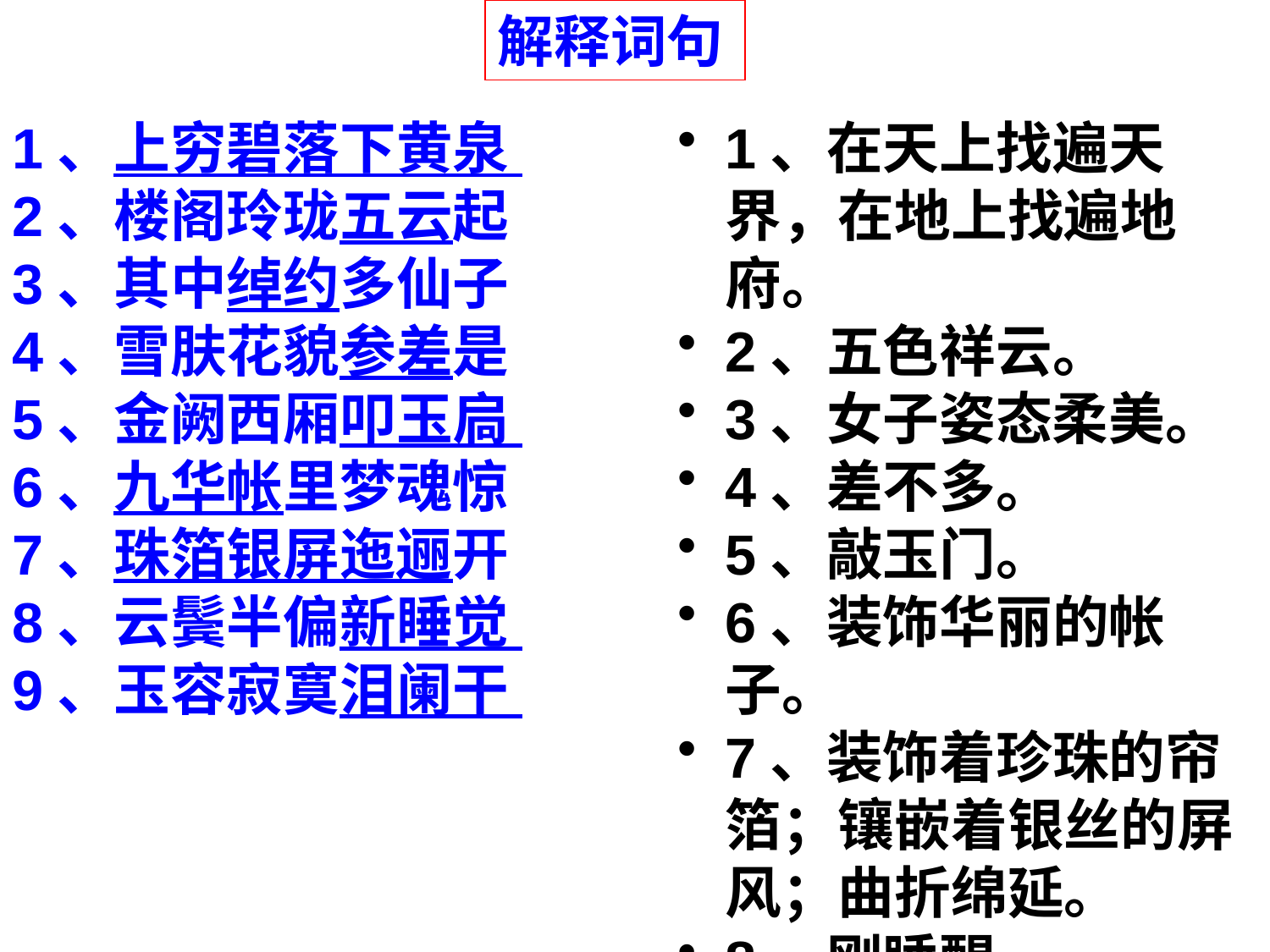

解释词句
1、上穷碧落下黄泉
2、楼阁玲珑五云起
3、其中绰约多仙子
4、雪肤花貌参差是
5、金阙西厢叩玉扃
6、九华帐里梦魂惊
7、珠箔银屏迤逦开
8、云鬓半偏新睡觉
9、玉容寂寞泪阑干

1、在天上找遍天界，在地上找遍地府。
2、五色祥云。
3、女子姿态柔美。
4、差不多。
5、敲玉门。
6、装饰华丽的帐子。
7、装饰着珍珠的帘箔；镶嵌着银丝的屏风；曲折绵延。
8、刚睡醒。
9、纵横交错。